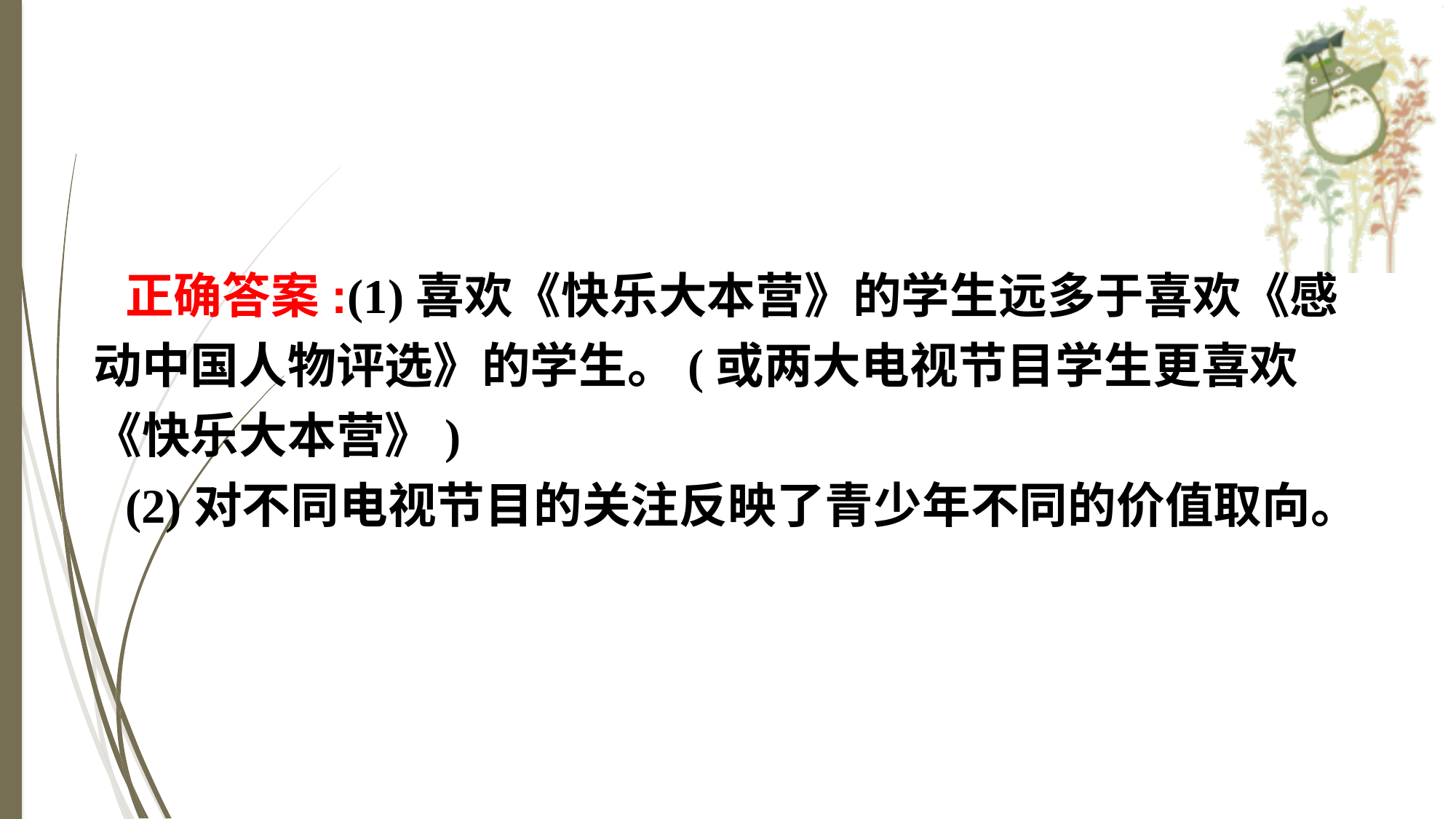

正确答案:(1)喜欢《快乐大本营》的学生远多于喜欢《感动中国人物评选》的学生。(或两大电视节目学生更喜欢《快乐大本营》)
(2)对不同电视节目的关注反映了青少年不同的价值取向。